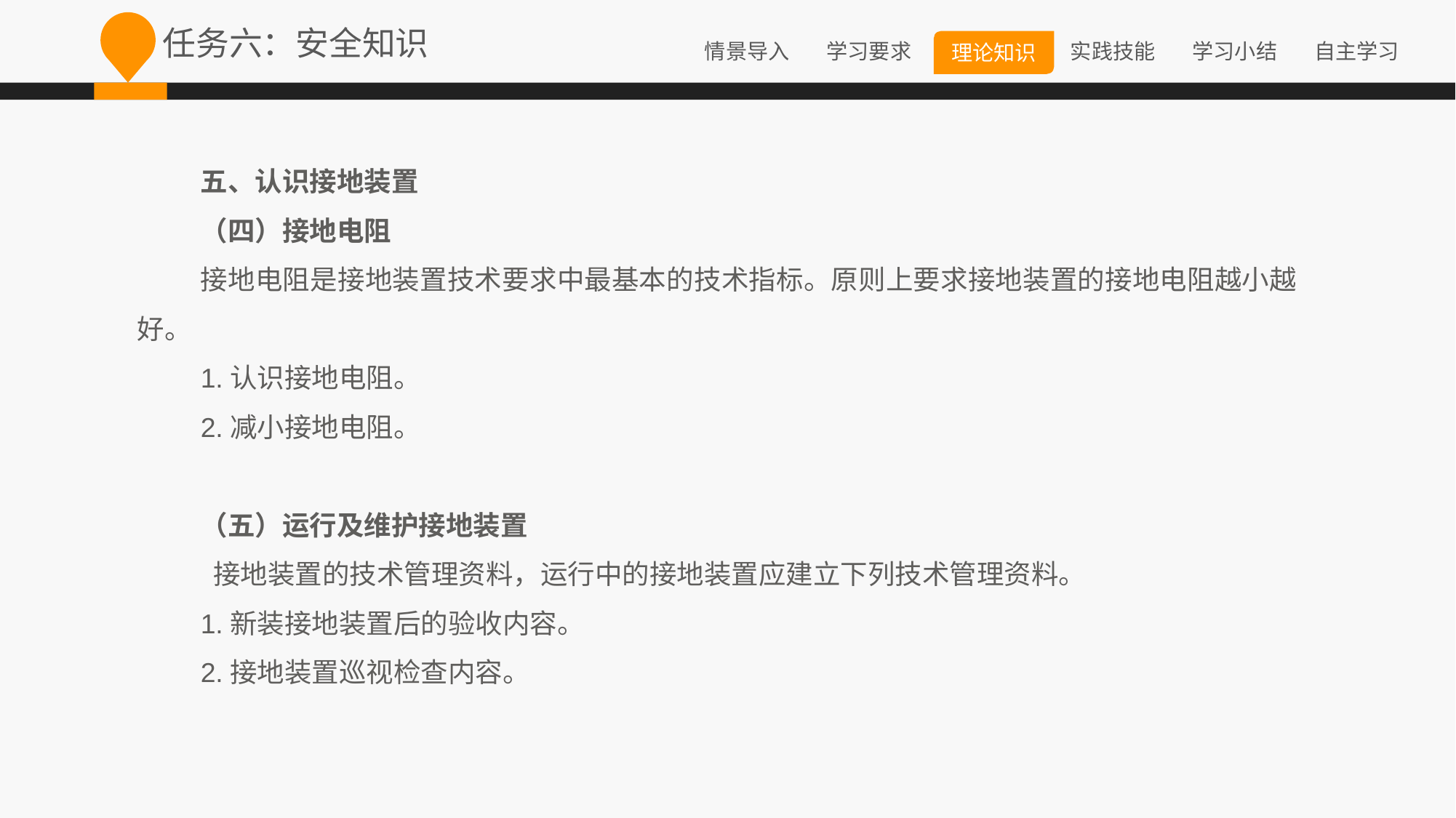

任务六：安全知识
五、认识接地装置
（四）接地电阻
接地电阻是接地装置技术要求中最基本的技术指标。原则上要求接地装置的接地电阻越小越好。
1.认识接地电阻。
2.减小接地电阻。

（五）运行及维护接地装置
 接地装置的技术管理资料，运行中的接地装置应建立下列技术管理资料。
1.新装接地装置后的验收内容。
2.接地装置巡视检查内容。